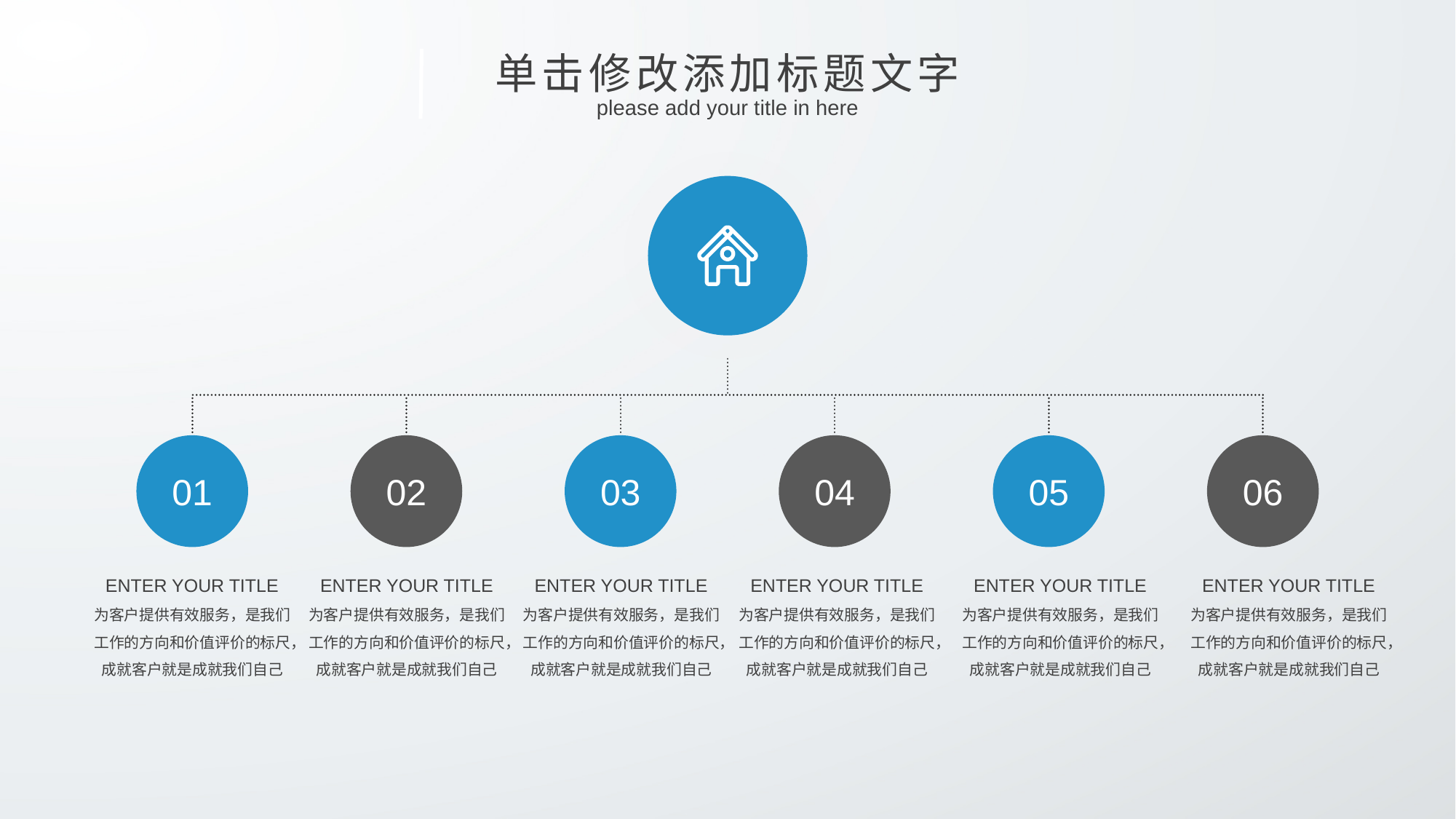

单击修改添加标题文字
please add your title in here

01
02
03
04
05
06
ENTER YOUR TITLE
为客户提供有效服务，是我们工作的方向和价值评价的标尺，成就客户就是成就我们自己
ENTER YOUR TITLE
为客户提供有效服务，是我们工作的方向和价值评价的标尺，成就客户就是成就我们自己
ENTER YOUR TITLE
为客户提供有效服务，是我们工作的方向和价值评价的标尺，成就客户就是成就我们自己
ENTER YOUR TITLE
为客户提供有效服务，是我们工作的方向和价值评价的标尺，成就客户就是成就我们自己
ENTER YOUR TITLE
为客户提供有效服务，是我们工作的方向和价值评价的标尺，成就客户就是成就我们自己
ENTER YOUR TITLE
为客户提供有效服务，是我们工作的方向和价值评价的标尺，成就客户就是成就我们自己